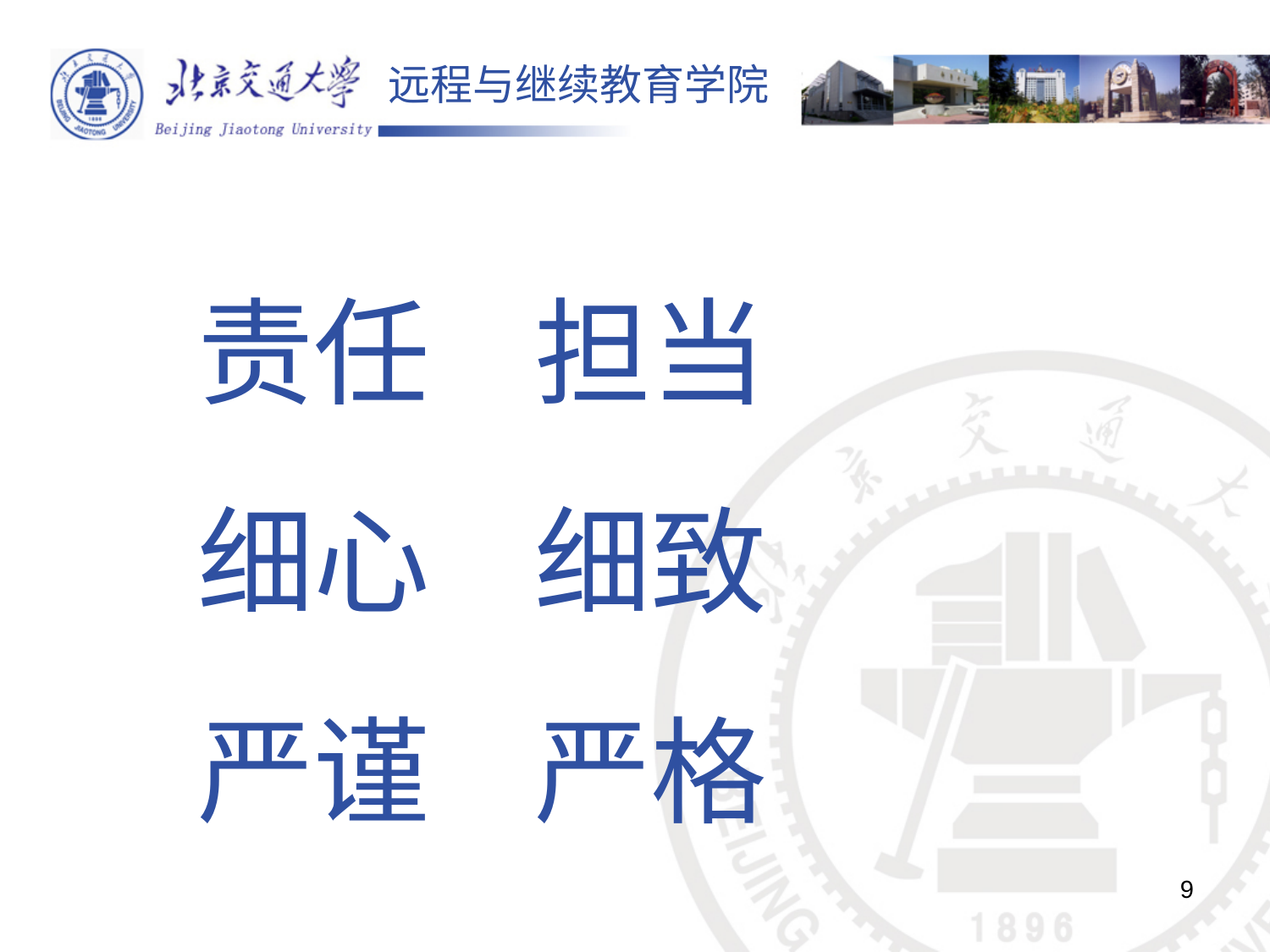

责任    担当
细心    细致
严谨    严格
9